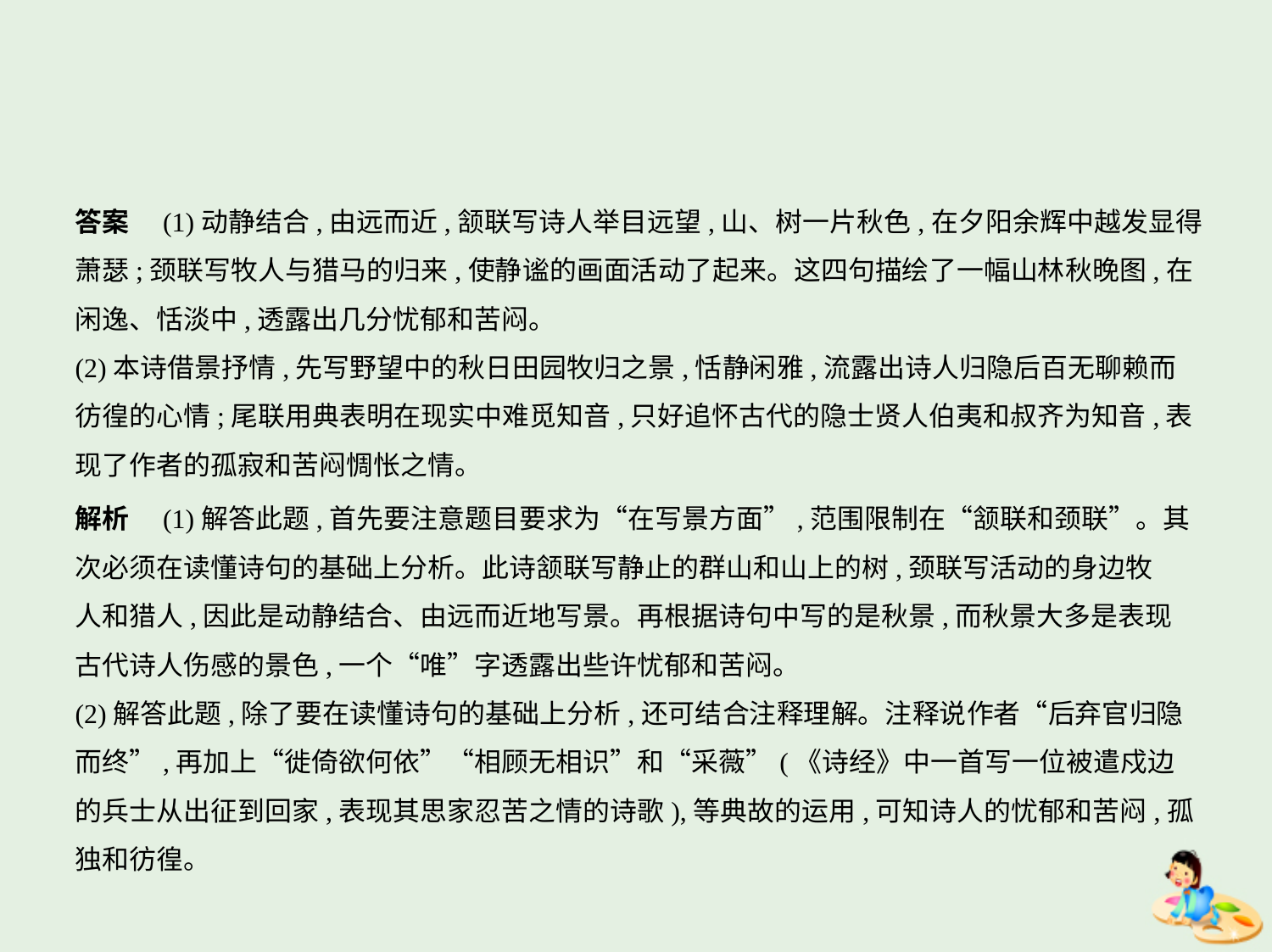

答案　(1)动静结合,由远而近,颔联写诗人举目远望,山、树一片秋色,在夕阳余辉中越发显得
萧瑟;颈联写牧人与猎马的归来,使静谧的画面活动了起来。这四句描绘了一幅山林秋晚图,在
闲逸、恬淡中,透露出几分忧郁和苦闷。
(2)本诗借景抒情,先写野望中的秋日田园牧归之景,恬静闲雅,流露出诗人归隐后百无聊赖而
彷徨的心情;尾联用典表明在现实中难觅知音,只好追怀古代的隐士贤人伯夷和叔齐为知音,表
现了作者的孤寂和苦闷惆怅之情。
解析　(1)解答此题,首先要注意题目要求为“在写景方面”,范围限制在“颔联和颈联”。其
次必须在读懂诗句的基础上分析。此诗颔联写静止的群山和山上的树,颈联写活动的身边牧
人和猎人,因此是动静结合、由远而近地写景。再根据诗句中写的是秋景,而秋景大多是表现
古代诗人伤感的景色,一个“唯”字透露出些许忧郁和苦闷。
(2)解答此题,除了要在读懂诗句的基础上分析,还可结合注释理解。注释说作者“后弃官归隐
而终”,再加上“徙倚欲何依”“相顾无相识”和“采薇”(《诗经》中一首写一位被遣戍边
的兵士从出征到回家,表现其思家忍苦之情的诗歌),等典故的运用,可知诗人的忧郁和苦闷,孤
独和彷徨。